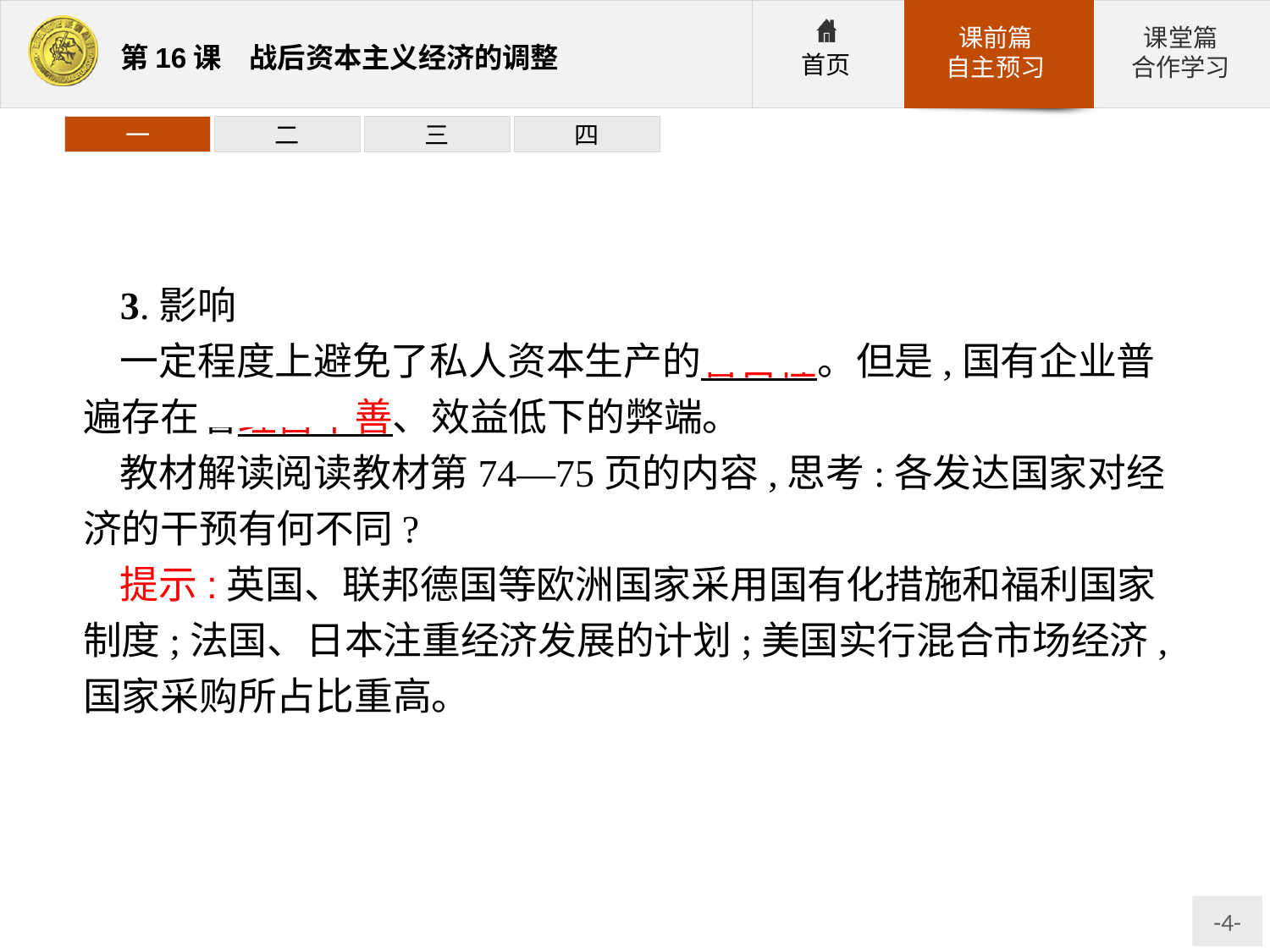

一
二
三
四
3.影响
一定程度上避免了私人资本生产的盲目性。但是,国有企业普遍存在着经营不善、效益低下的弊端。
教材解读阅读教材第74—75页的内容,思考:各发达国家对经济的干预有何不同?
提示:英国、联邦德国等欧洲国家采用国有化措施和福利国家制度;法国、日本注重经济发展的计划;美国实行混合市场经济,国家采购所占比重高。